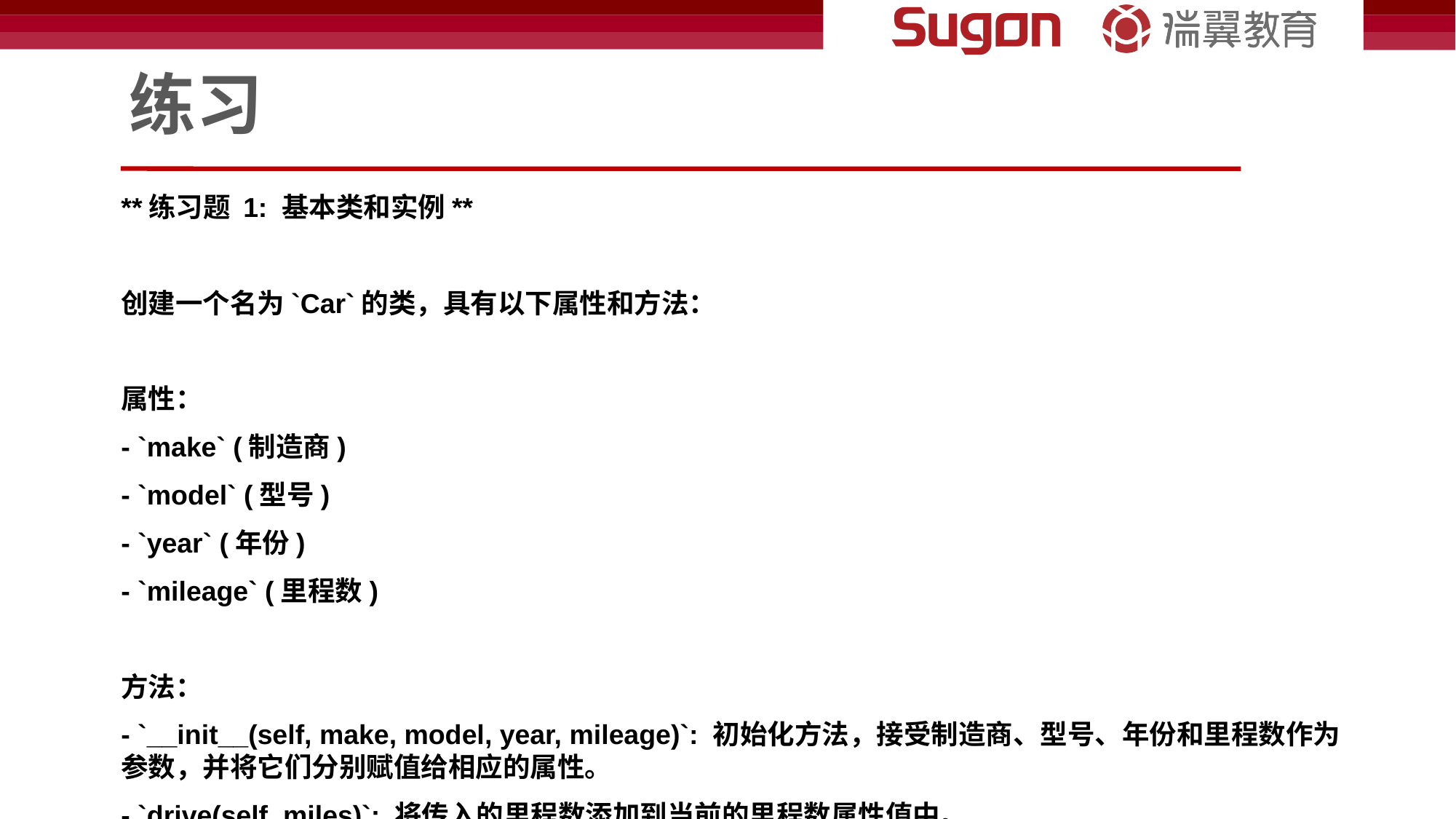

# 练习
**练习题 1: 基本类和实例**

创建一个名为`Car`的类，具有以下属性和方法：

属性：
- `make` (制造商)
- `model` (型号)
- `year` (年份)
- `mileage` (里程数)

方法：
- `__init__(self, make, model, year, mileage)`: 初始化方法，接受制造商、型号、年份和里程数作为参数，并将它们分别赋值给相应的属性。
- `drive(self, miles)`: 将传入的里程数添加到当前的里程数属性值中。
- `display_info(self)`: 打印汽车的制造商、型号、年份和里程数的信息。